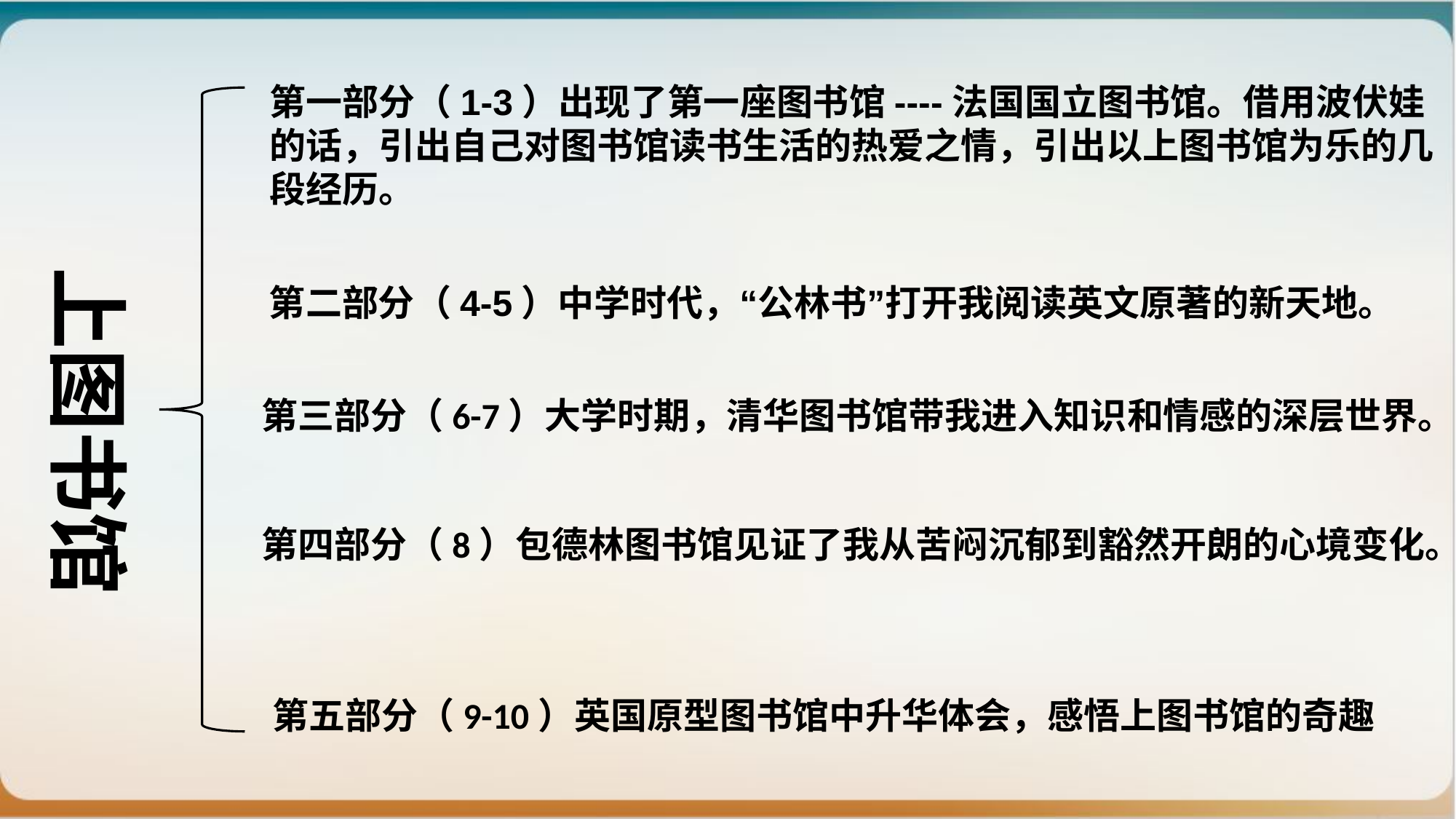

第一部分（1-3）出现了第一座图书馆----法国国立图书馆。借用波伏娃的话，引出自己对图书馆读书生活的热爱之情，引出以上图书馆为乐的几段经历。

上图书馆
第二部分（4-5）中学时代，“公林书”打开我阅读英文原著的新天地。
第三部分（6-7）大学时期，清华图书馆带我进入知识和情感的深层世界。
第四部分（8）包德林图书馆见证了我从苦闷沉郁到豁然开朗的心境变化。
第五部分（9-10）英国原型图书馆中升华体会，感悟上图书馆的奇趣